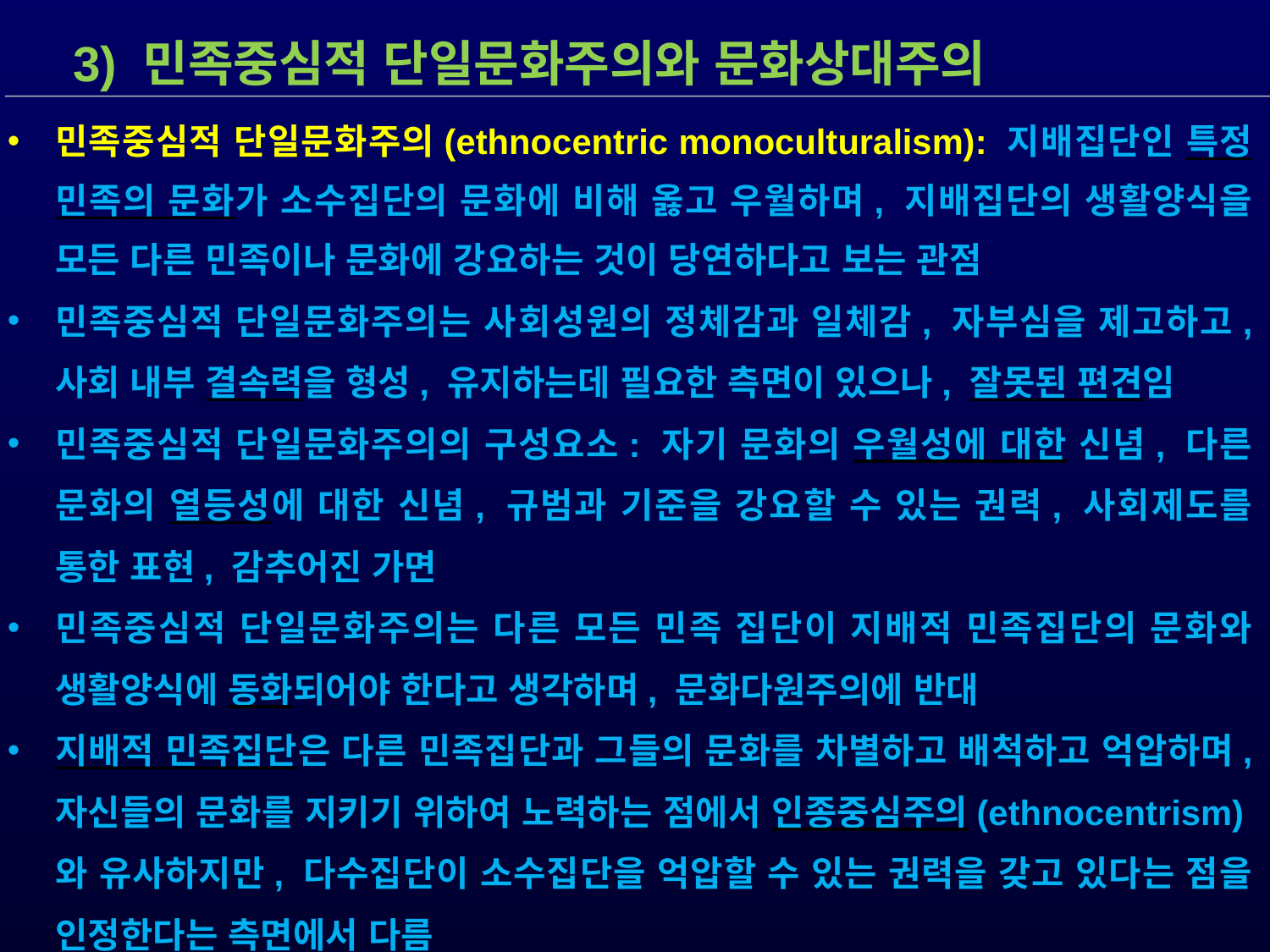

3) 민족중심적 단일문화주의와 문화상대주의
민족중심적 단일문화주의(ethnocentric monoculturalism): 지배집단인 특정 민족의 문화가 소수집단의 문화에 비해 옳고 우월하며, 지배집단의 생활양식을 모든 다른 민족이나 문화에 강요하는 것이 당연하다고 보는 관점
민족중심적 단일문화주의는 사회성원의 정체감과 일체감, 자부심을 제고하고, 사회 내부 결속력을 형성, 유지하는데 필요한 측면이 있으나, 잘못된 편견임
민족중심적 단일문화주의의 구성요소: 자기 문화의 우월성에 대한 신념, 다른 문화의 열등성에 대한 신념, 규범과 기준을 강요할 수 있는 권력, 사회제도를 통한 표현, 감추어진 가면
민족중심적 단일문화주의는 다른 모든 민족 집단이 지배적 민족집단의 문화와 생활양식에 동화되어야 한다고 생각하며, 문화다원주의에 반대
지배적 민족집단은 다른 민족집단과 그들의 문화를 차별하고 배척하고 억압하며, 자신들의 문화를 지키기 위하여 노력하는 점에서 인종중심주의(ethnocentrism)와 유사하지만, 다수집단이 소수집단을 억압할 수 있는 권력을 갖고 있다는 점을 인정한다는 측면에서 다름